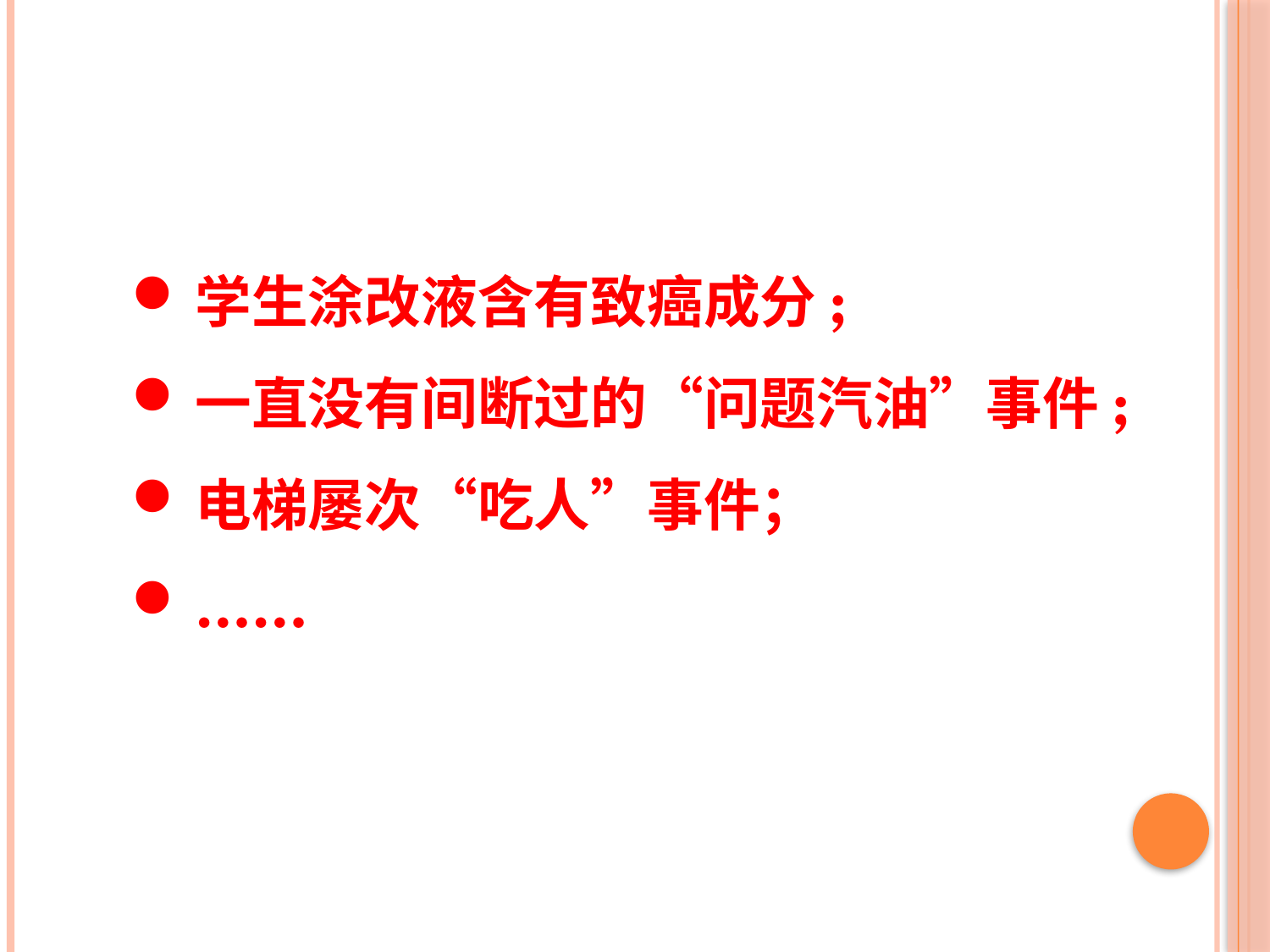

学生涂改液含有致癌成分;
一直没有间断过的“问题汽油”事件;
电梯屡次“吃人”事件；
……